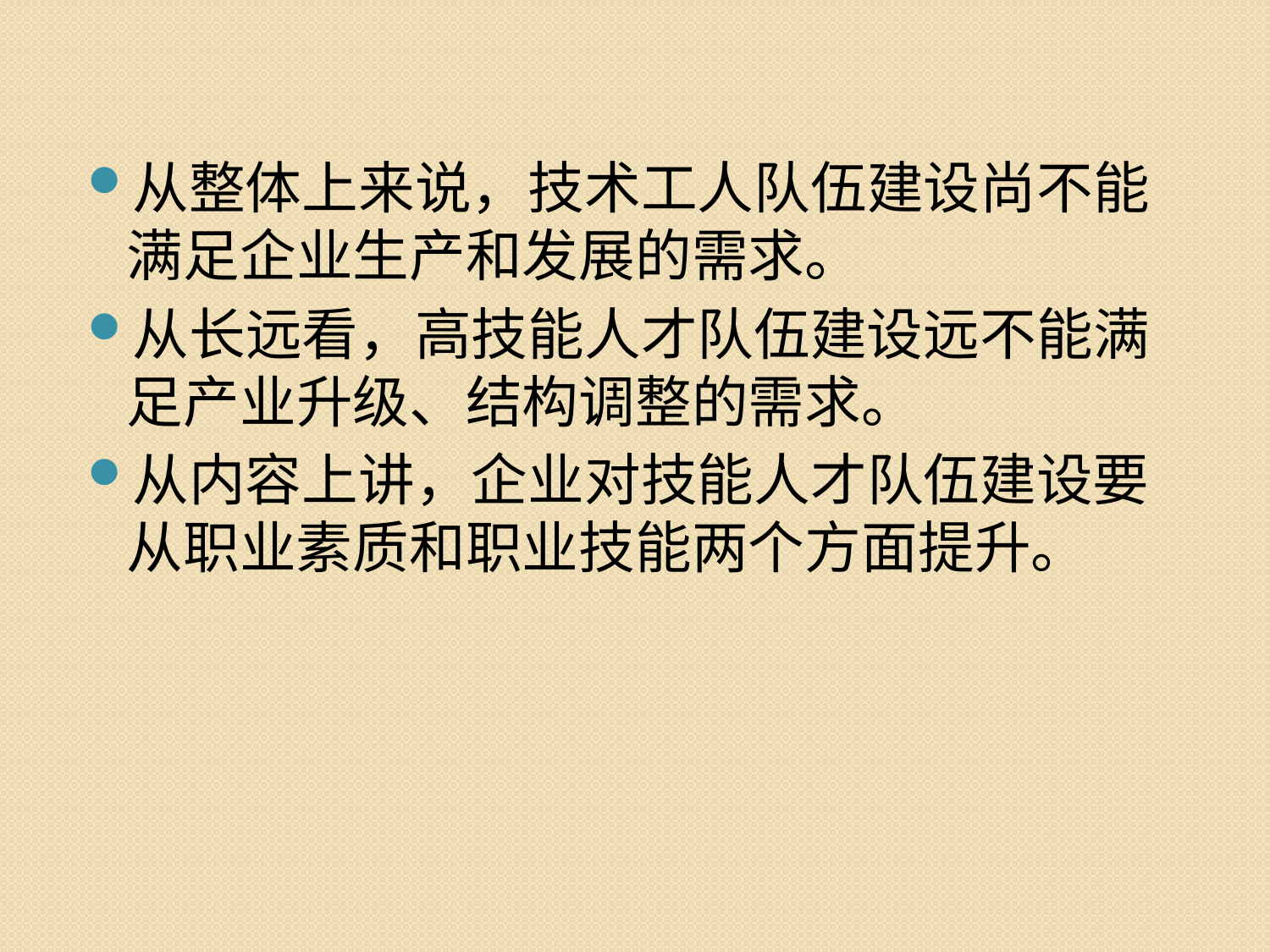

#

从整体上来说，技术工人队伍建设尚不能满足企业生产和发展的需求。
从长远看，高技能人才队伍建设远不能满足产业升级、结构调整的需求。
从内容上讲，企业对技能人才队伍建设要从职业素质和职业技能两个方面提升。